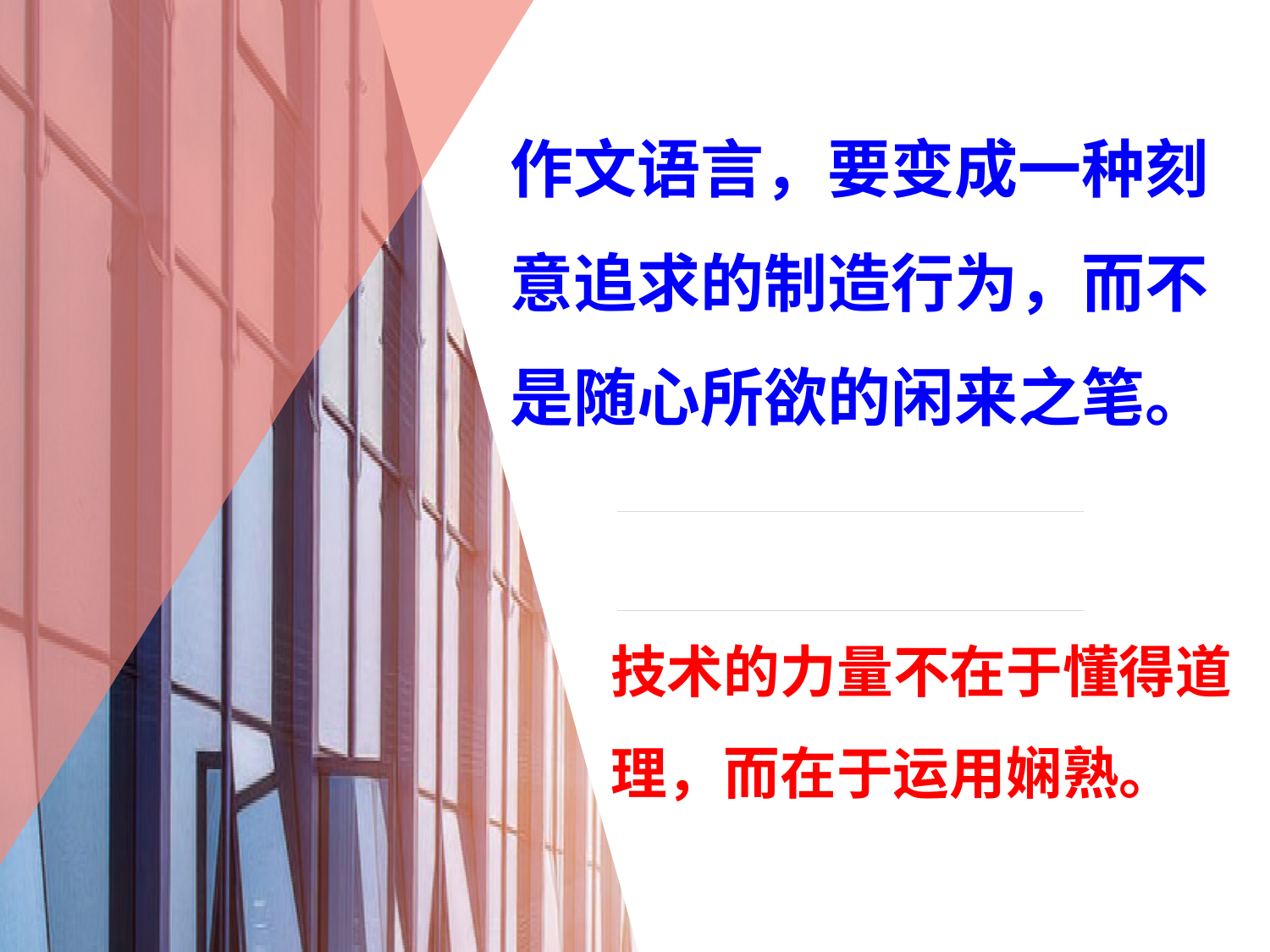

# 作文语言，要变成一种刻意追求的制造行为，而不是随心所欲的闲来之笔。
技术的力量不在于懂得道理，而在于运用娴熟。